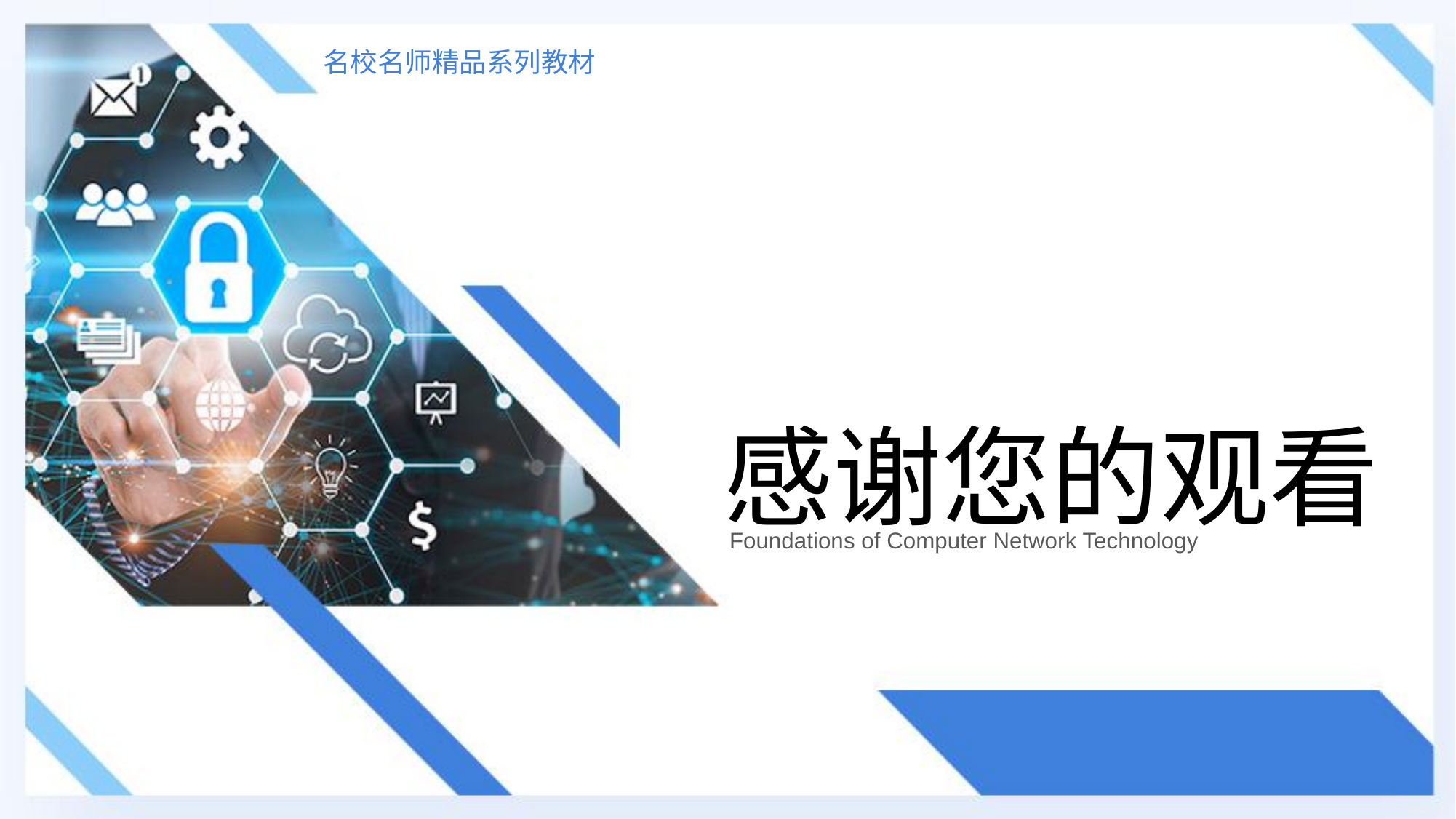

名校名师精品系列教材
感谢您的观看
Foundations of Computer Network Technology